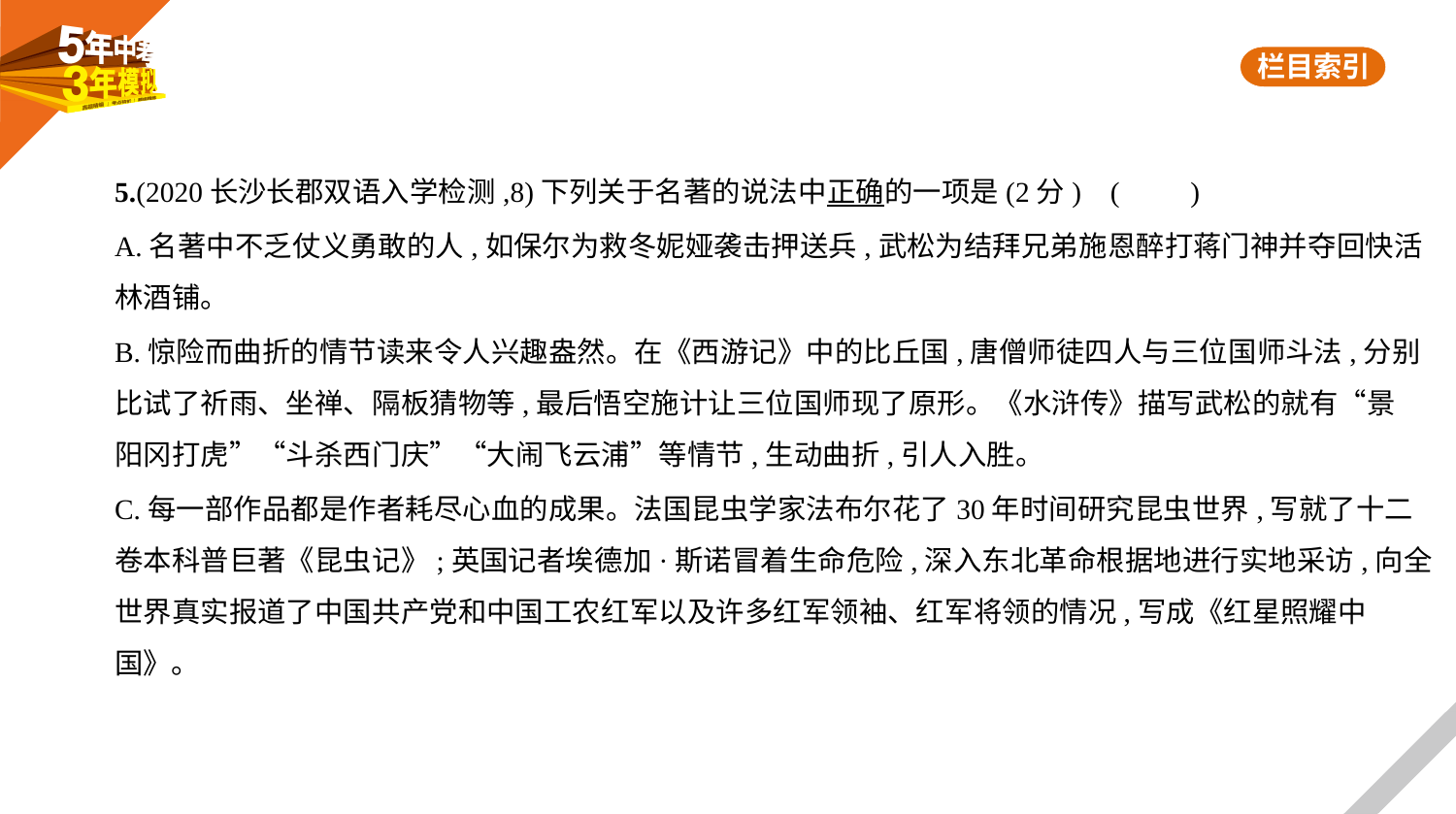

5.(2020长沙长郡双语入学检测,8)下列关于名著的说法中正确的一项是(2分) (　　)
A.名著中不乏仗义勇敢的人,如保尔为救冬妮娅袭击押送兵,武松为结拜兄弟施恩醉打蒋门神并夺回快活
林酒铺。
B.惊险而曲折的情节读来令人兴趣盎然。在《西游记》中的比丘国,唐僧师徒四人与三位国师斗法,分别
比试了祈雨、坐禅、隔板猜物等,最后悟空施计让三位国师现了原形。《水浒传》描写武松的就有“景
阳冈打虎”“斗杀西门庆”“大闹飞云浦”等情节,生动曲折,引人入胜。
C.每一部作品都是作者耗尽心血的成果。法国昆虫学家法布尔花了30年时间研究昆虫世界,写就了十二
卷本科普巨著《昆虫记》;英国记者埃德加·斯诺冒着生命危险,深入东北革命根据地进行实地采访,向全
世界真实报道了中国共产党和中国工农红军以及许多红军领袖、红军将领的情况,写成《红星照耀中
国》。